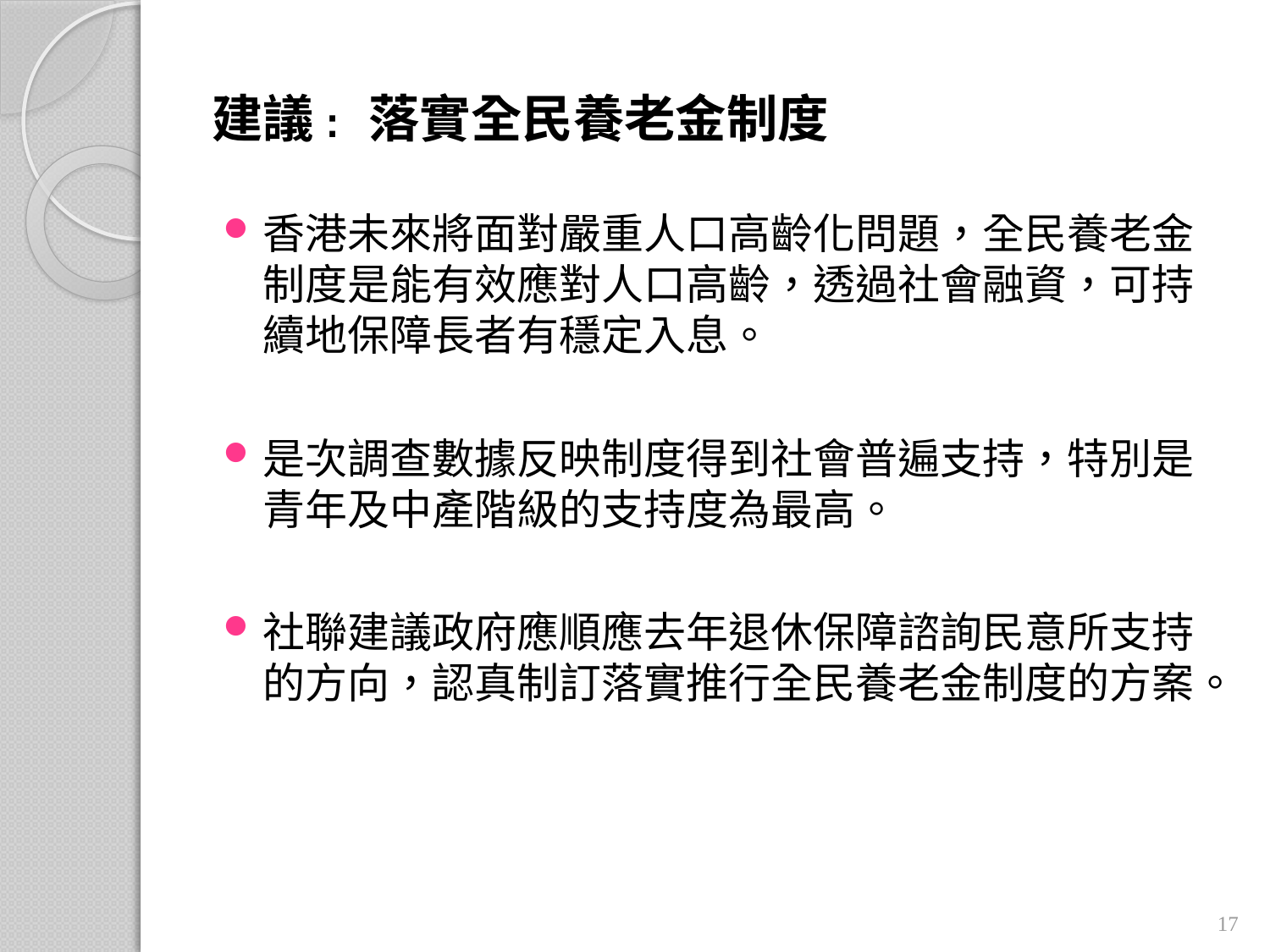

# 建議: 落實全民養老金制度
香港未來將面對嚴重人口高齡化問題，全民養老金制度是能有效應對人口高齡，透過社會融資，可持續地保障長者有穩定入息。

是次調查數據反映制度得到社會普遍支持，特別是青年及中產階級的支持度為最高。

社聯建議政府應順應去年退休保障諮詢民意所支持的方向，認真制訂落實推行全民養老金制度的方案。
17